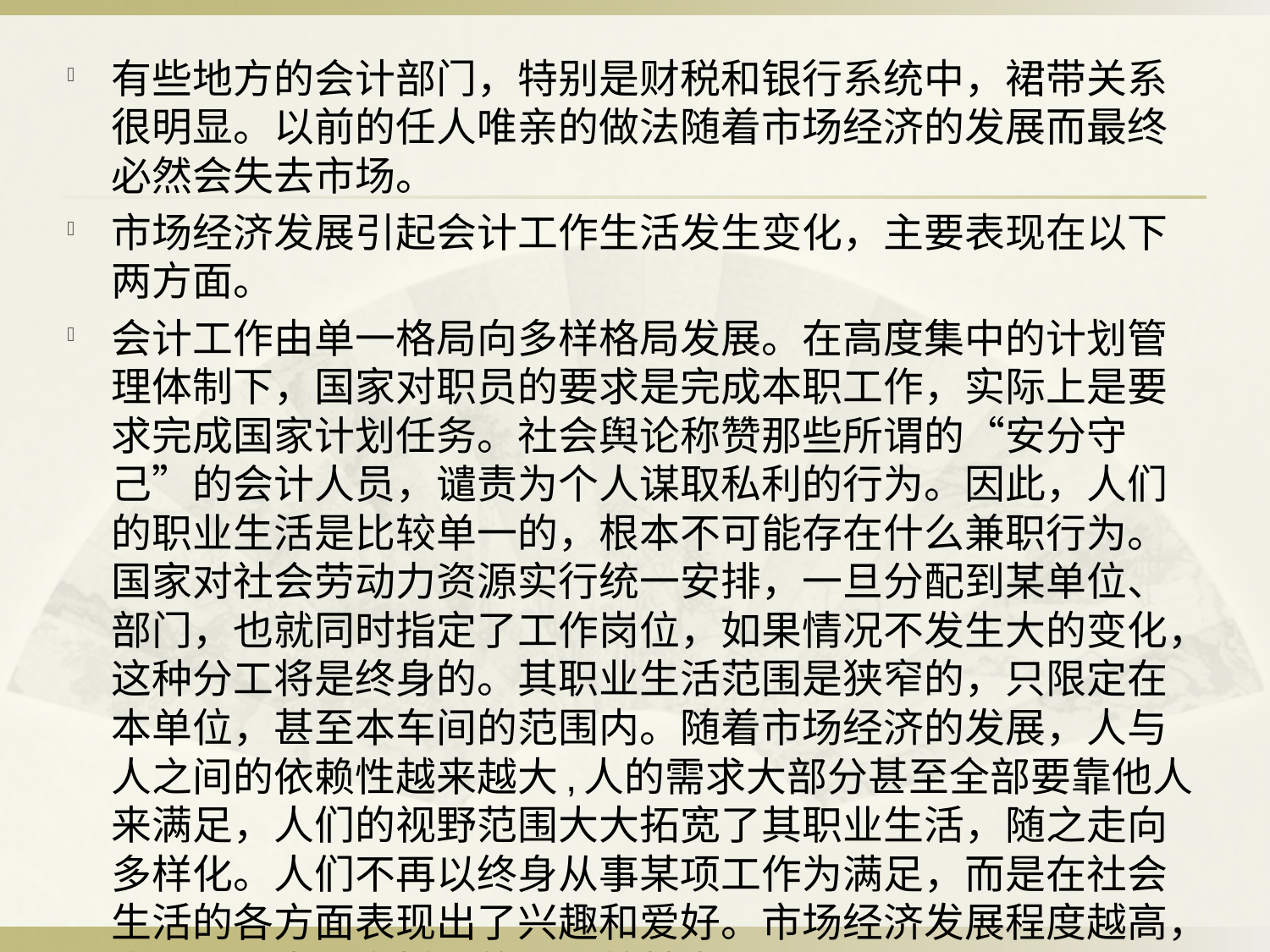

有些地方的会计部门，特别是财税和银行系统中，裙带关系很明显。以前的任人唯亲的做法随着市场经济的发展而最终必然会失去市场。
市场经济发展引起会计工作生活发生变化，主要表现在以下两方面。
会计工作由单一格局向多样格局发展。在高度集中的计划管理体制下，国家对职员的要求是完成本职工作，实际上是要求完成国家计划任务。社会舆论称赞那些所谓的“安分守己”的会计人员，谴责为个人谋取私利的行为。因此，人们的职业生活是比较单一的，根本不可能存在什么兼职行为。国家对社会劳动力资源实行统一安排，一旦分配到某单位、部门，也就同时指定了工作岗位，如果情况不发生大的变化，这种分工将是终身的。其职业生活范围是狭窄的，只限定在本单位，甚至本车间的范围内。随着市场经济的发展，人与人之间的依赖性越来越大,人的需求大部分甚至全部要靠他人来满足，人们的视野范围大大拓宽了其职业生活，随之走向多样化。人们不再以终身从事某项工作为满足，而是在社会生活的各方面表现出了兴趣和爱好。市场经济发展程度越高，人们职业生活多样化的比例就越大。